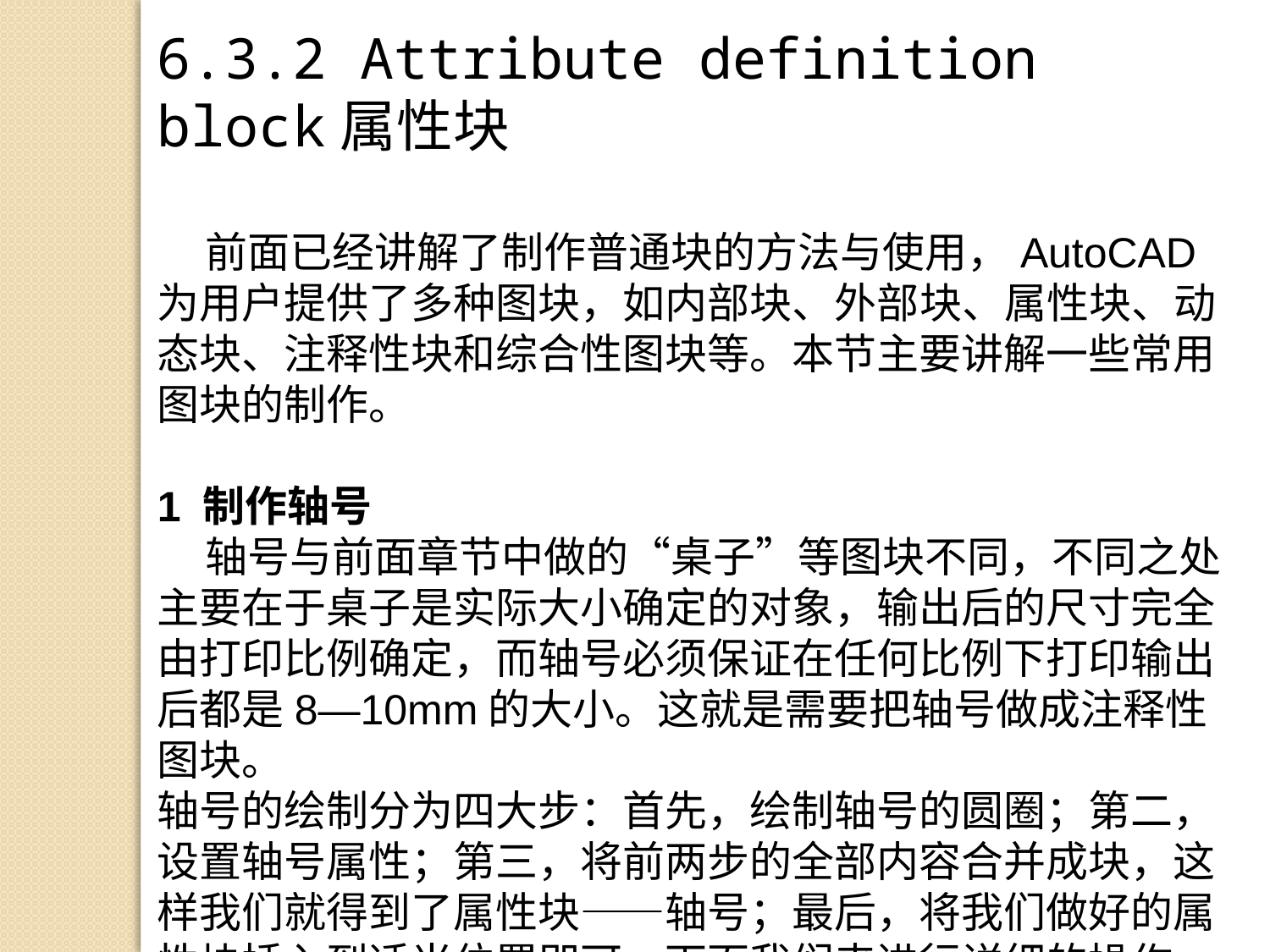

6.3.2 Attribute definition block属性块

    前面已经讲解了制作普通块的方法与使用，AutoCAD为用户提供了多种图块，如内部块、外部块、属性块、动态块、注释性块和综合性图块等。本节主要讲解一些常用图块的制作。

1 制作轴号
    轴号与前面章节中做的“桌子”等图块不同，不同之处主要在于桌子是实际大小确定的对象，输出后的尺寸完全由打印比例确定，而轴号必须保证在任何比例下打印输出后都是8—10mm的大小。这就是需要把轴号做成注释性图块。
轴号的绘制分为四大步：首先，绘制轴号的圆圈；第二，设置轴号属性；第三，将前两步的全部内容合并成块，这样我们就得到了属性块——轴号；最后，将我们做好的属性块插入到适当位置即可。下面我们来进行详细的操作。